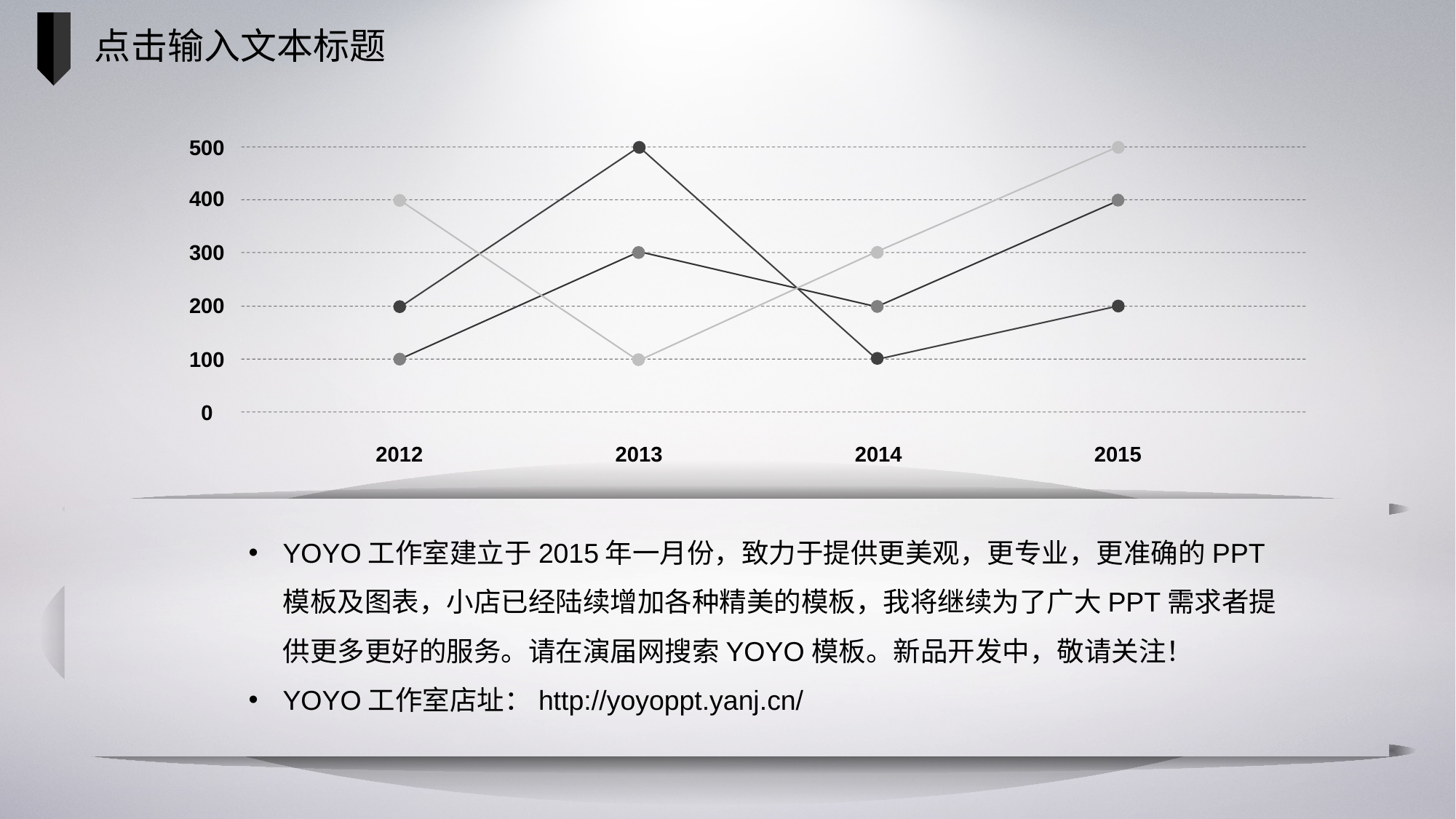

点击输入文本标题
500

400

300
200
100
0
2012
2013
2014
2015

YOYO工作室建立于2015年一月份，致力于提供更美观，更专业，更准确的PPT模板及图表，小店已经陆续增加各种精美的模板，我将继续为了广大PPT需求者提供更多更好的服务。请在演届网搜索YOYO模板。新品开发中，敬请关注！
YOYO工作室店址：http://yoyoppt.yanj.cn/